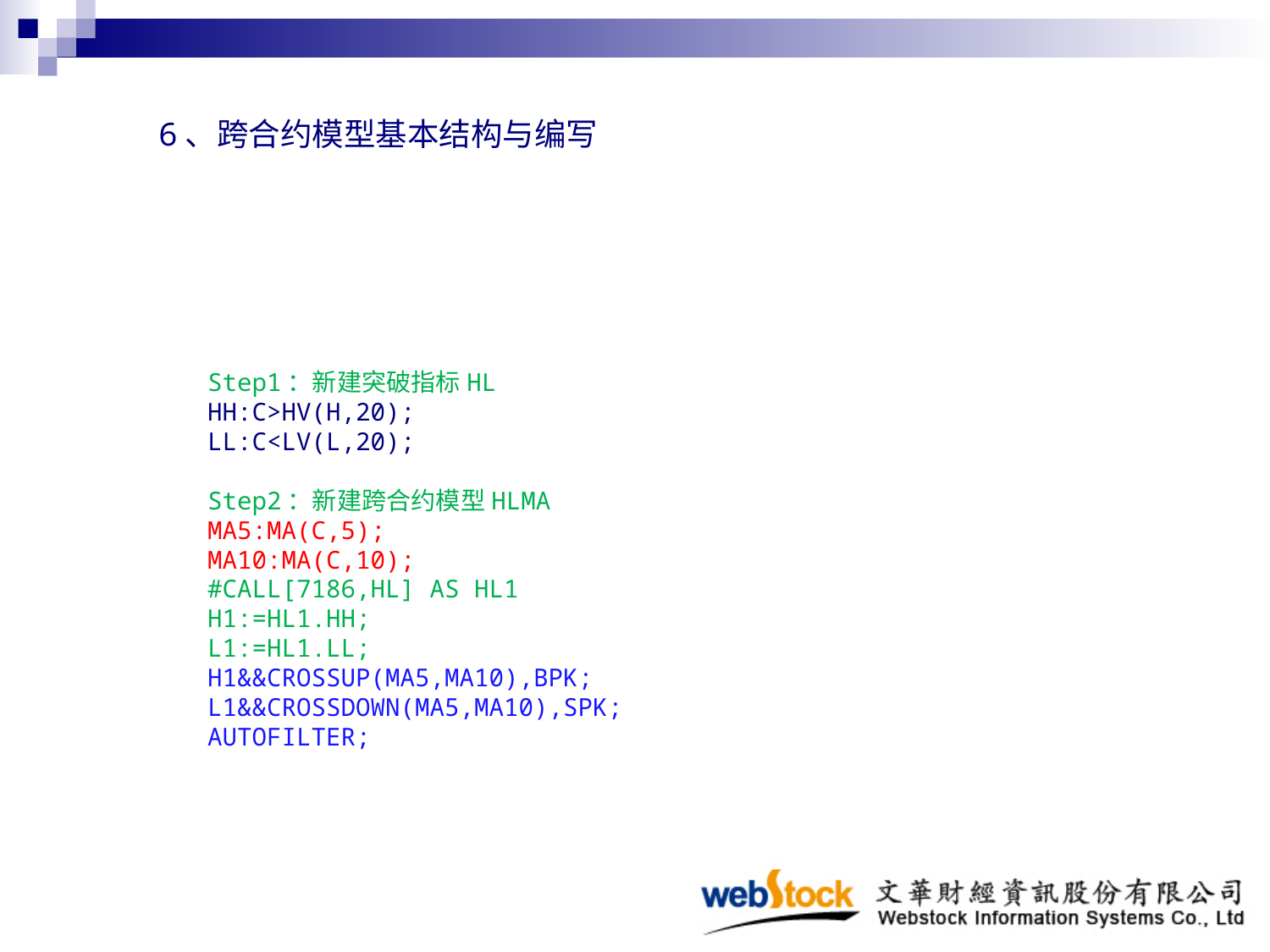

6、跨合约模型基本结构与编写

Step1：新建突破指标HL
HH:C>HV(H,20);
LL:C<LV(L,20);

Step2：新建跨合约模型HLMA
MA5:MA(C,5);
MA10:MA(C,10);
#CALL[7186,HL] AS HL1
H1:=HL1.HH;
L1:=HL1.LL;
H1&&CROSSUP(MA5,MA10),BPK;
L1&&CROSSDOWN(MA5,MA10),SPK;
AUTOFILTER;